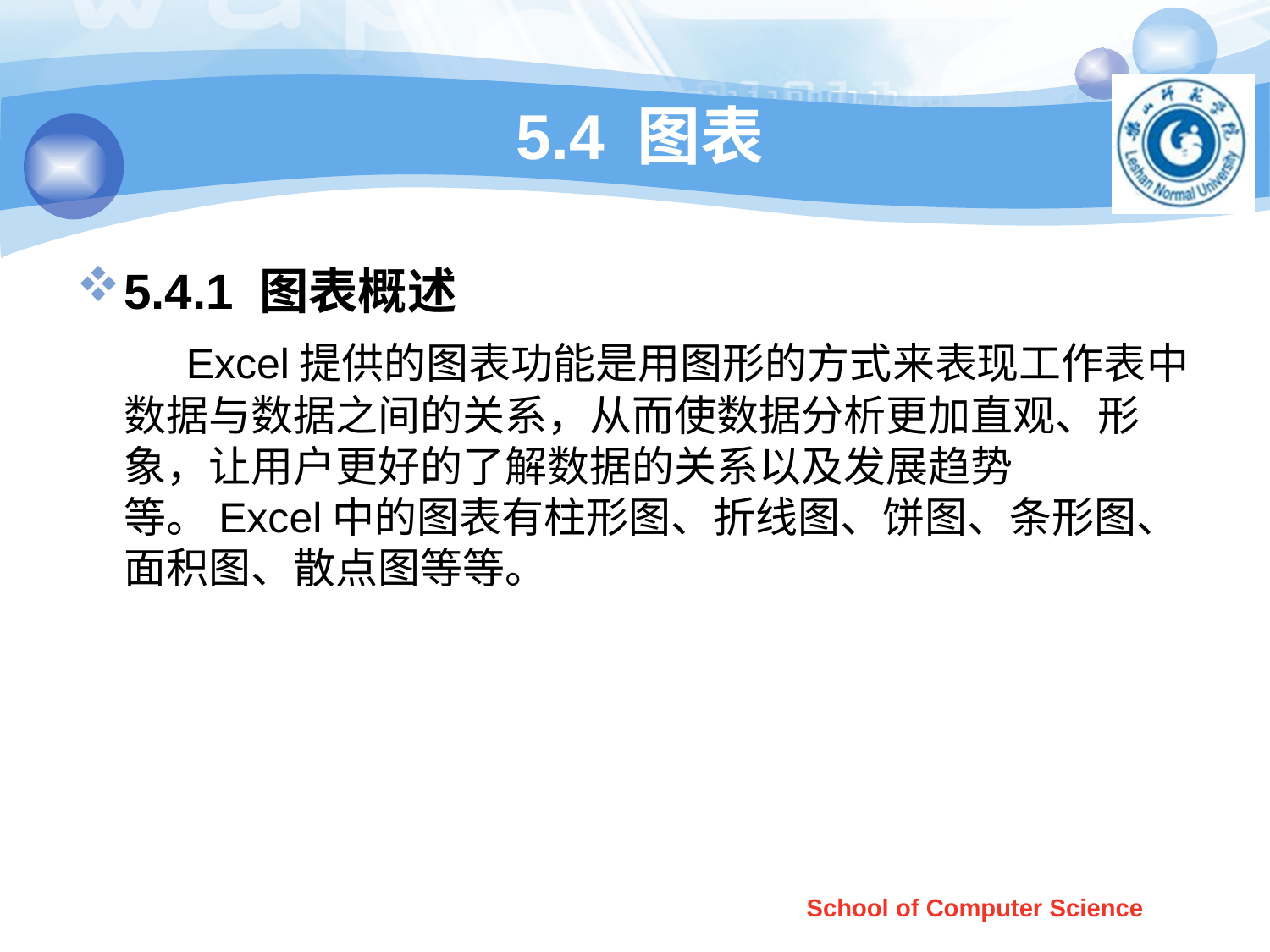

# 5.4 图表
5.4.1 图表概述
        Excel提供的图表功能是用图形的方式来表现工作表中数据与数据之间的关系，从而使数据分析更加直观、形象，让用户更好的了解数据的关系以及发展趋势等。Excel中的图表有柱形图、折线图、饼图、条形图、面积图、散点图等等。
School of Computer Science